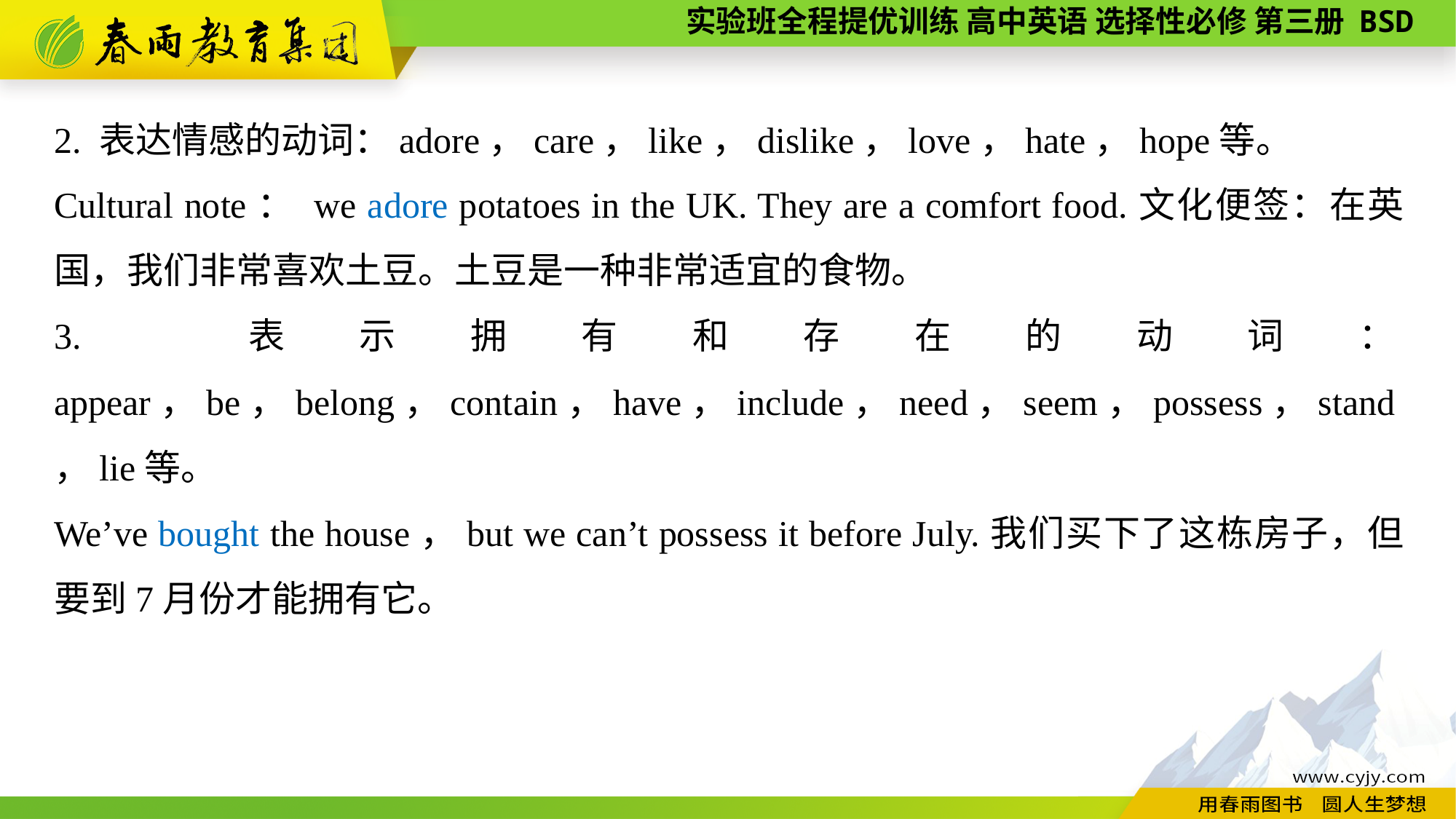

2. 表达情感的动词：adore，care，like，dislike，love，hate，hope等。
Cultural note： we adore potatoes in the UK. They are a comfort food.文化便签：在英国，我们非常喜欢土豆。土豆是一种非常适宜的食物。
3. 表示拥有和存在的动词：appear，be，belong，contain，have，include，need，seem，possess，stand，lie等。
We’ve bought the house，but we can’t possess it before July.我们买下了这栋房子，但要到7月份才能拥有它。